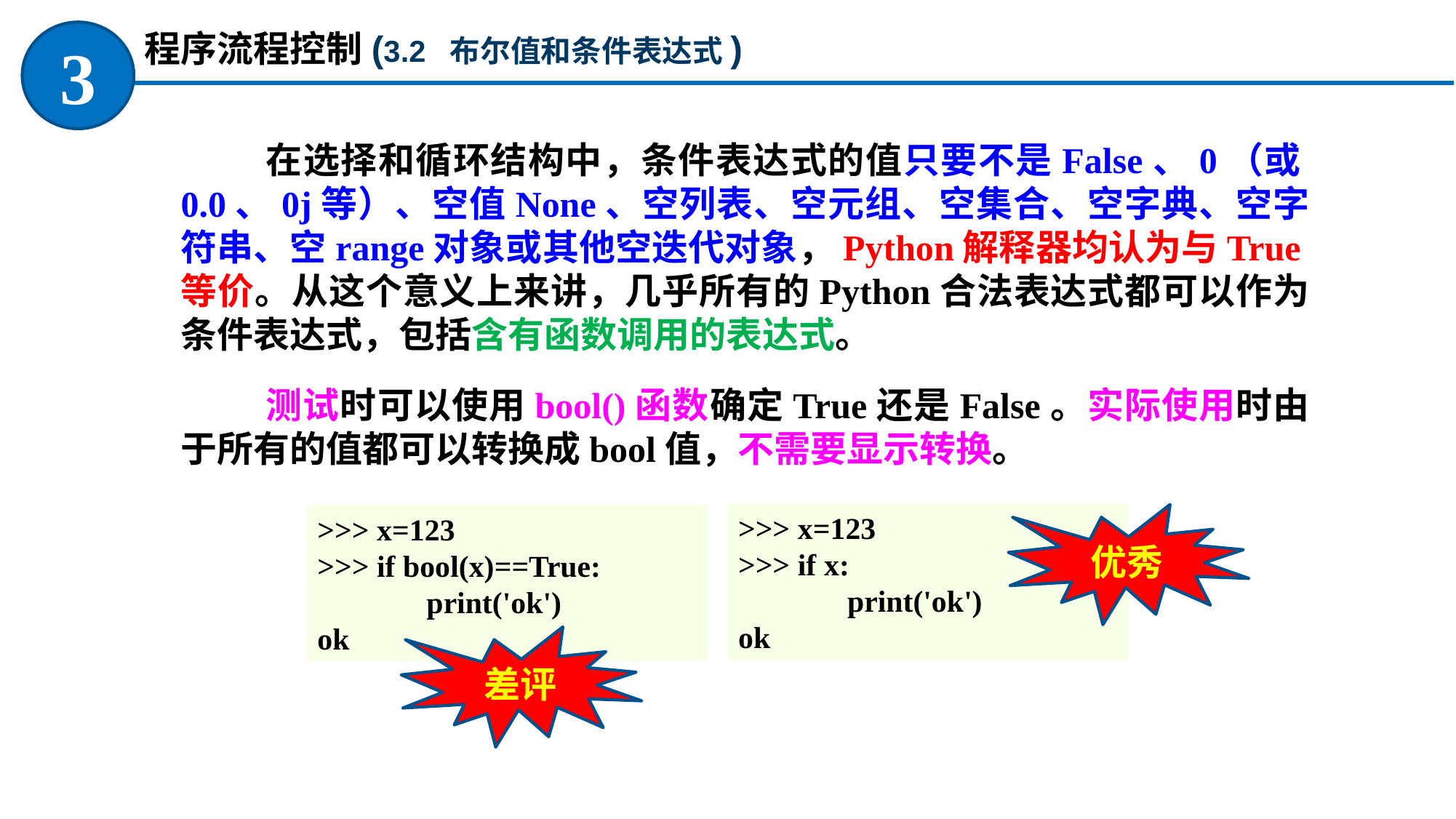

程序流程控制(3.2  布尔值和条件表达式)
3
在选择和循环结构中，条件表达式的值只要不是False、0（或0.0、0j等）、空值None、空列表、空元组、空集合、空字典、空字符串、空range对象或其他空迭代对象，Python解释器均认为与True等价。从这个意义上来讲，几乎所有的Python合法表达式都可以作为条件表达式，包括含有函数调用的表达式。
测试时可以使用bool()函数确定True还是False。实际使用时由于所有的值都可以转换成bool值，不需要显示转换。
>>> x=123
>>> if x:
	print('ok')
ok
优秀
>>> x=123
>>> if bool(x)==True:
	print('ok')
ok
差评